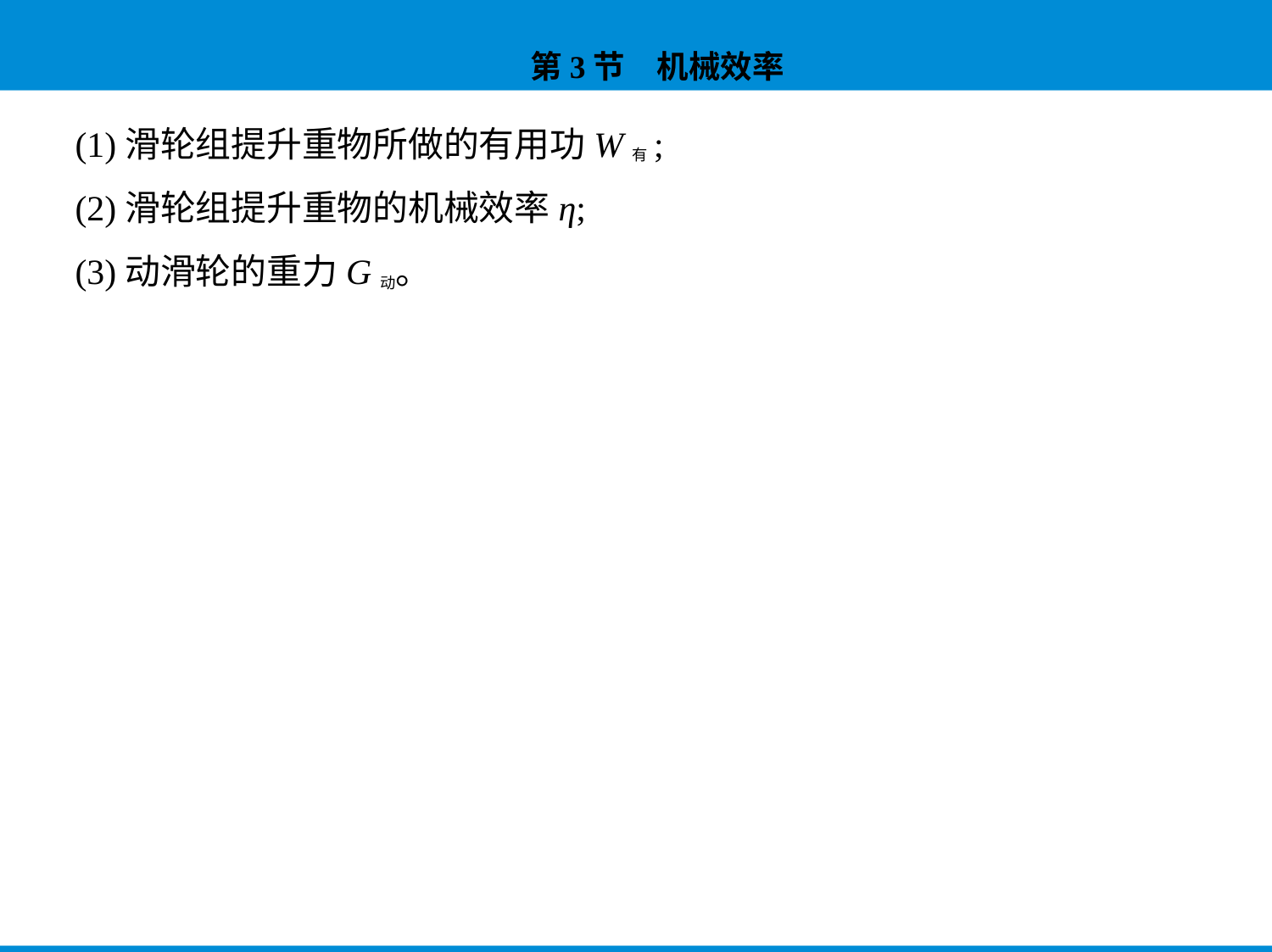

(1)滑轮组提升重物所做的有用功W有;
(2)滑轮组提升重物的机械效率η;
(3)动滑轮的重力G动。